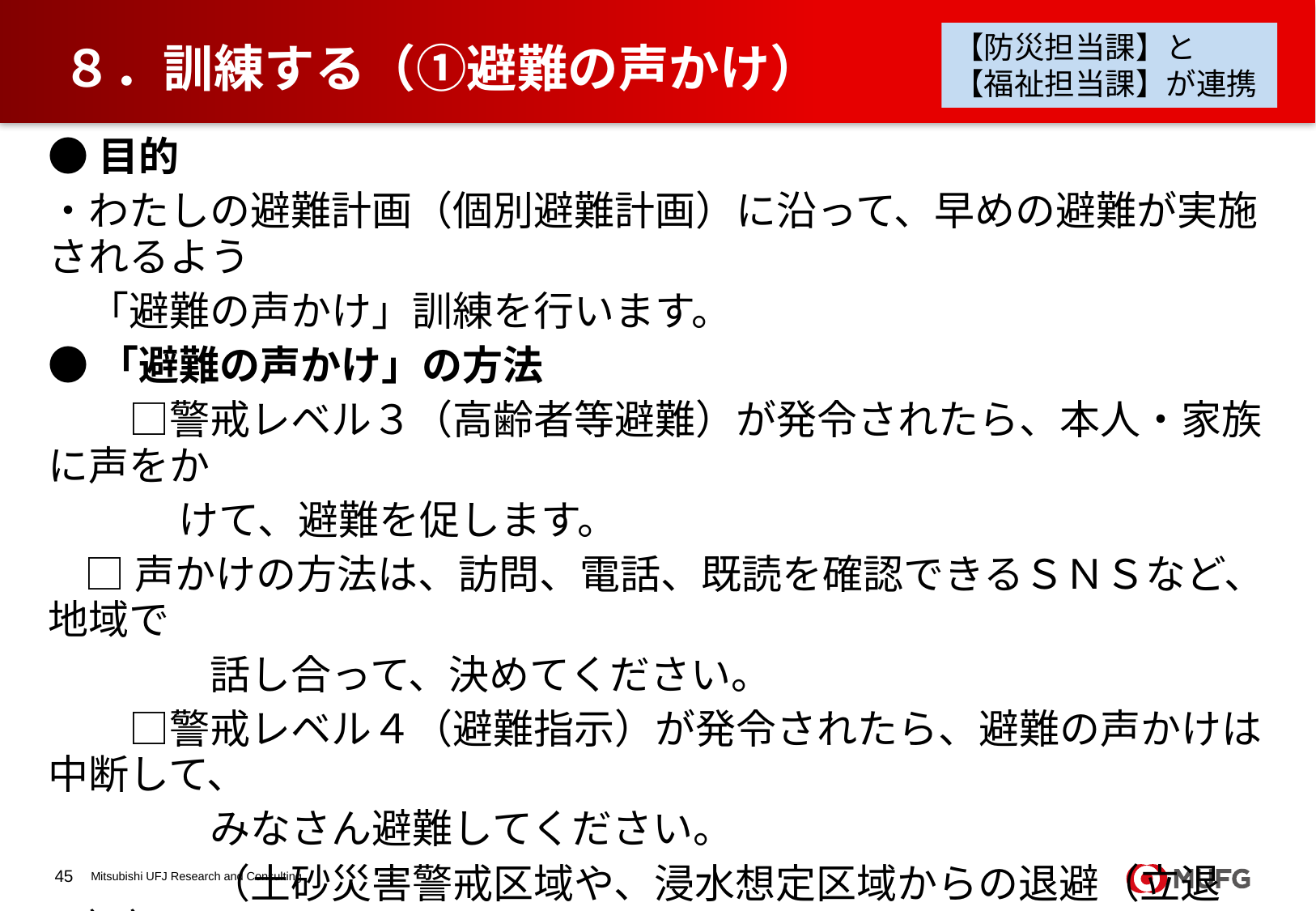

【防災担当課】と
【福祉担当課】が連携
# ８．訓練する（①避難の声かけ）
●目的
・わたしの避難計画（個別避難計画）に沿って、早めの避難が実施されるよう
　「避難の声かけ」訓練を行います。
●「避難の声かけ」の方法
　　□警戒レベル３（高齢者等避難）が発令されたら、本人・家族に声をか
　　　 けて、避難を促します。
    □声かけの方法は、訪問、電話、既読を確認できるＳＮＳなど、地域で
　　　　話し合って、決めてください。
　　□警戒レベル４（避難指示）が発令されたら、避難の声かけは中断して、
　　　　みなさん避難してください。
　　　　（土砂災害警戒区域や、浸水想定区域からの退避（立退き））
●地域の体制づくり
　　□「避難の声かけ」の役割分担を決めておきます。（複数名・チームで対応）